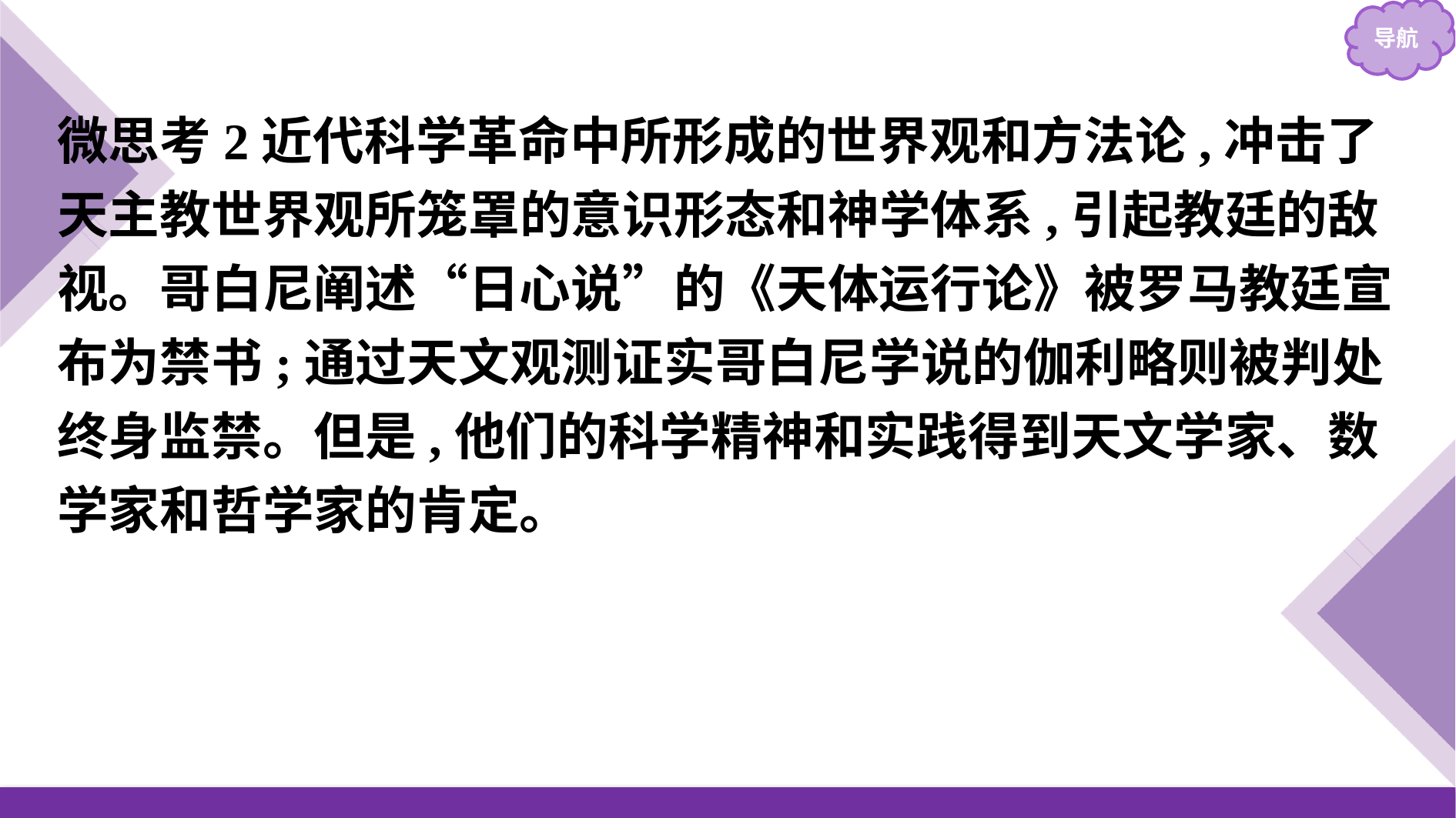

微思考2近代科学革命中所形成的世界观和方法论,冲击了天主教世界观所笼罩的意识形态和神学体系,引起教廷的敌视。哥白尼阐述“日心说”的《天体运行论》被罗马教廷宣布为禁书;通过天文观测证实哥白尼学说的伽利略则被判处终身监禁。但是,他们的科学精神和实践得到天文学家、数学家和哲学家的肯定。